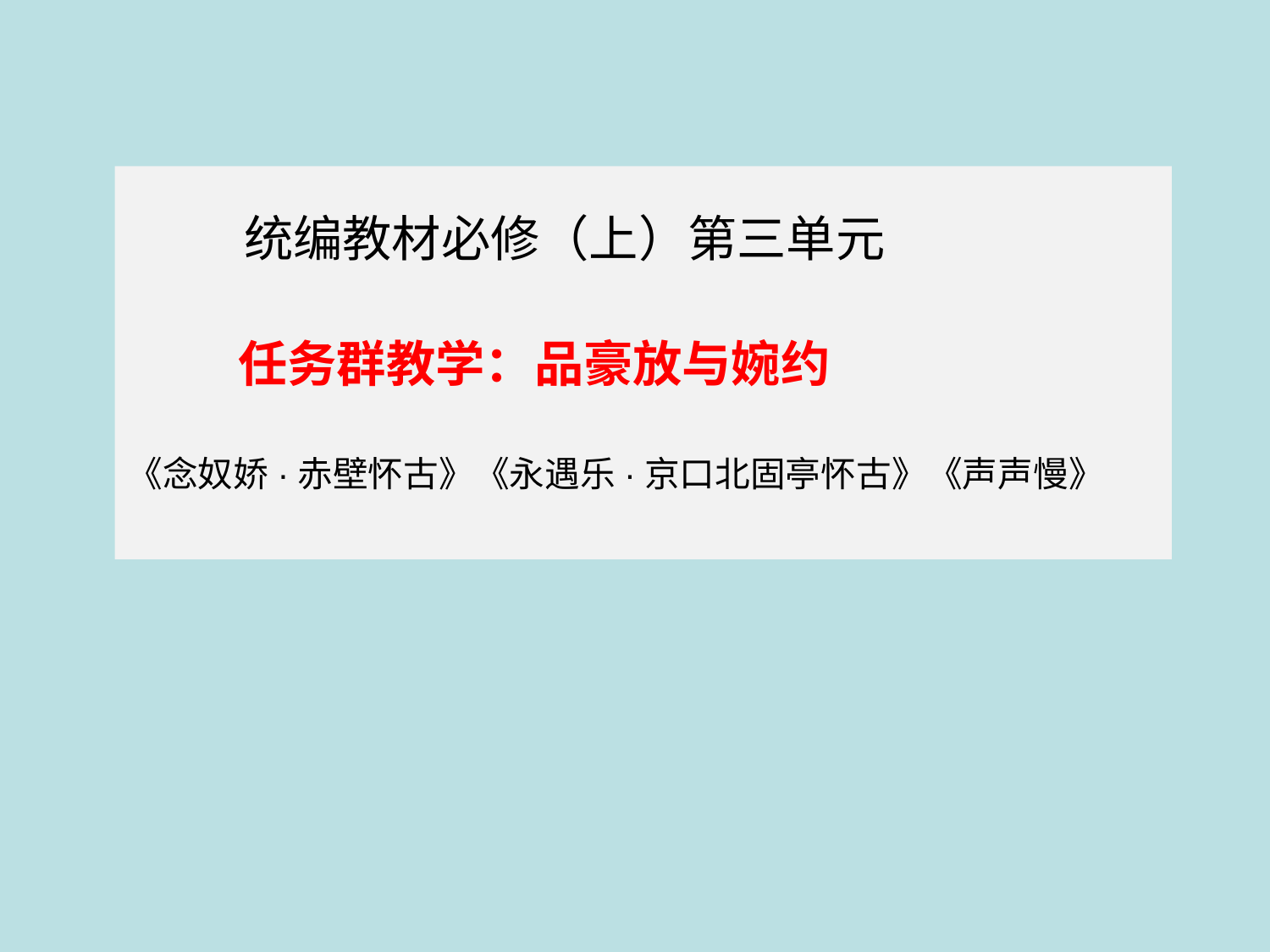

统编教材必修（上）第三单元

         任务群教学：品豪放与婉约

《念奴娇·赤壁怀古》《永遇乐·京口北固亭怀古》《声声慢》